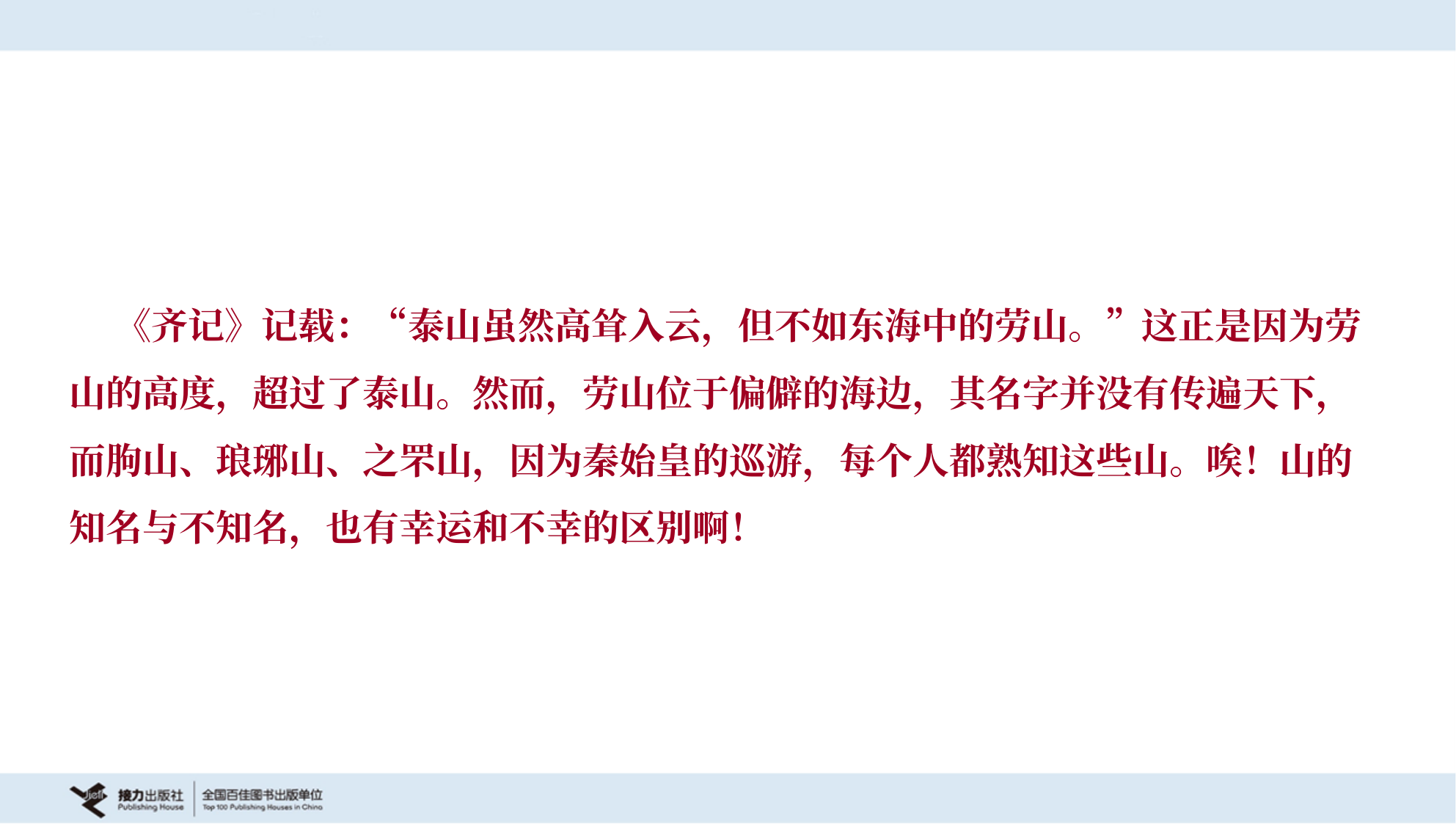

《齐记》记载：“泰山虽然高耸入云，但不如东海中的劳山。”这正是因为劳
山的高度，超过了泰山。然而，劳山位于偏僻的海边，其名字并没有传遍天下，
而朐山、琅琊山、之罘山，因为秦始皇的巡游，每个人都熟知这些山。唉！山的
知名与不知名，也有幸运和不幸的区别啊！